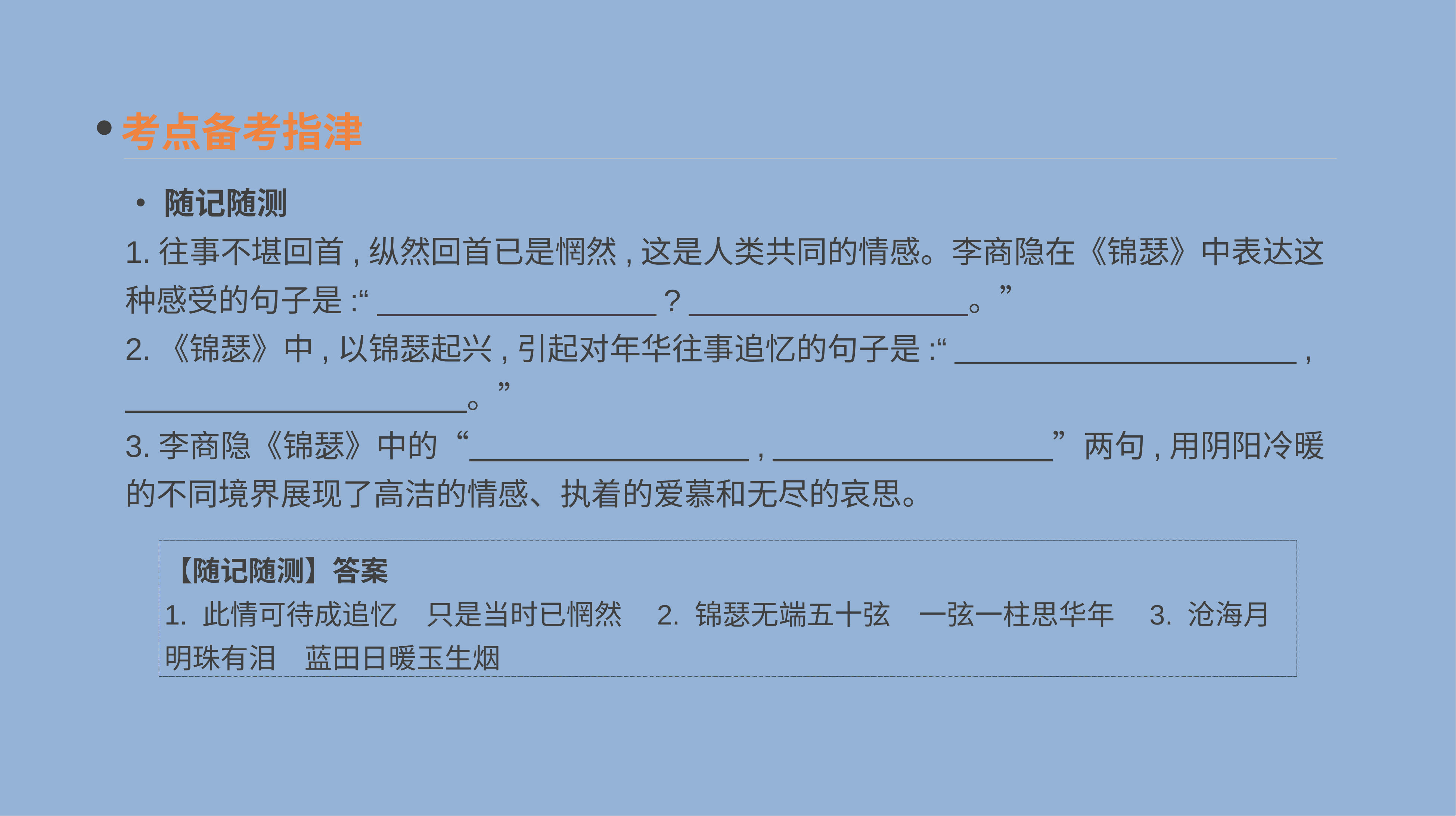

考点备考指津

•随记随测
1.往事不堪回首,纵然回首已是惘然,这是人类共同的情感。李商隐在《锦瑟》中表达这种感受的句子是:“　　　　　　　　　?　　　　　　　　　。”
2.《锦瑟》中,以锦瑟起兴,引起对年华往事追忆的句子是:“　　　　　　　　　　　,
　　　　　　　　　　　。”
3.李商隐《锦瑟》中的“　　　　　　　　　,　　　　　　　　　”两句,用阴阳冷暖的不同境界展现了高洁的情感、执着的爱慕和无尽的哀思。
【随记随测】答案
1. 此情可待成追忆　只是当时已惘然　2. 锦瑟无端五十弦　一弦一柱思华年　3. 沧海月明珠有泪　蓝田日暖玉生烟